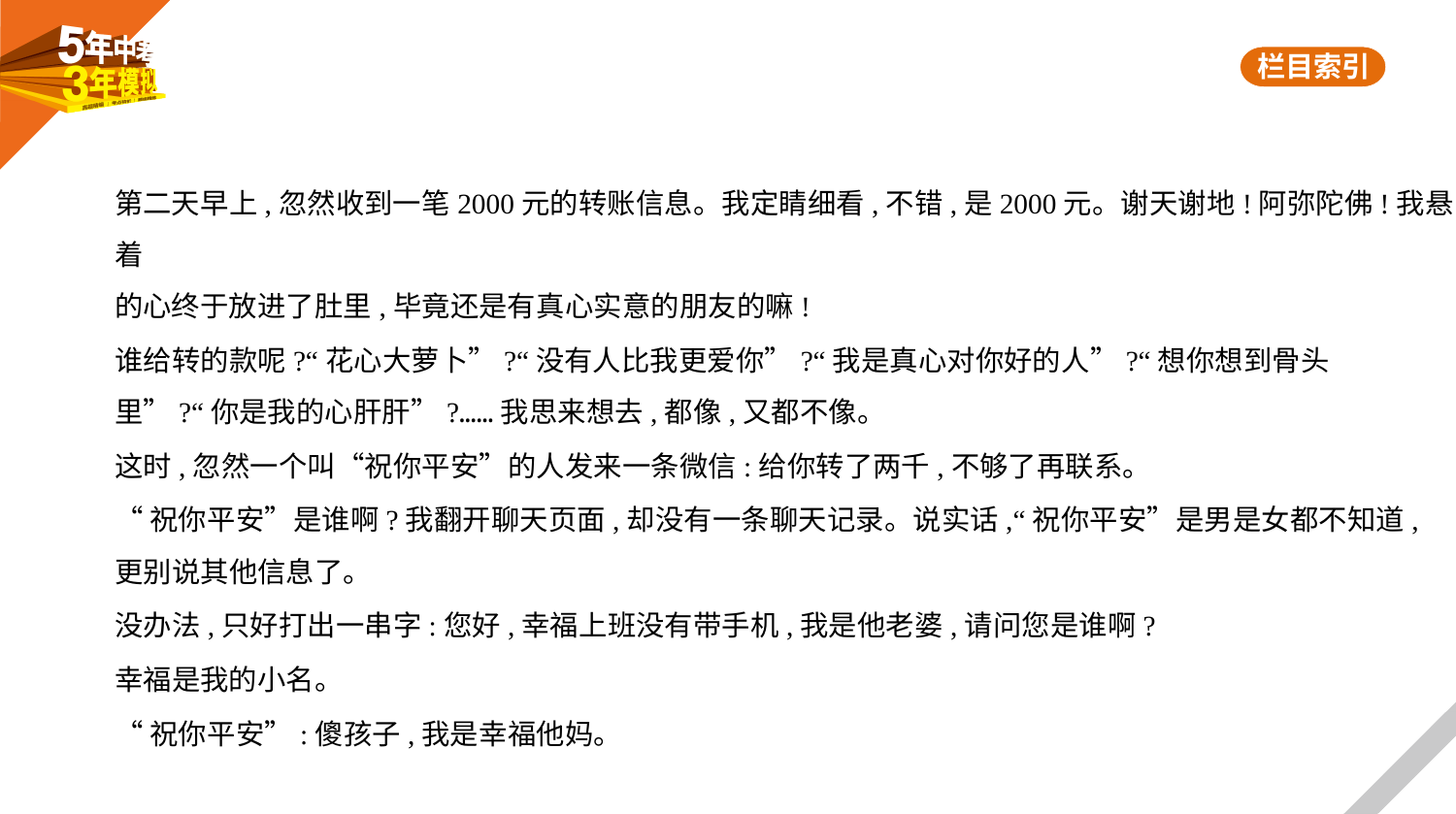

第二天早上,忽然收到一笔2000元的转账信息。我定睛细看,不错,是2000元。谢天谢地!阿弥陀佛!我悬着
的心终于放进了肚里,毕竟还是有真心实意的朋友的嘛!
谁给转的款呢?“花心大萝卜”?“没有人比我更爱你”?“我是真心对你好的人”?“想你想到骨头
里”?“你是我的心肝肝”?……我思来想去,都像,又都不像。
这时,忽然一个叫“祝你平安”的人发来一条微信:给你转了两千,不够了再联系。
“祝你平安”是谁啊?我翻开聊天页面,却没有一条聊天记录。说实话,“祝你平安”是男是女都不知道,
更别说其他信息了。
没办法,只好打出一串字:您好,幸福上班没有带手机,我是他老婆,请问您是谁啊?
幸福是我的小名。
“祝你平安”:傻孩子,我是幸福他妈。